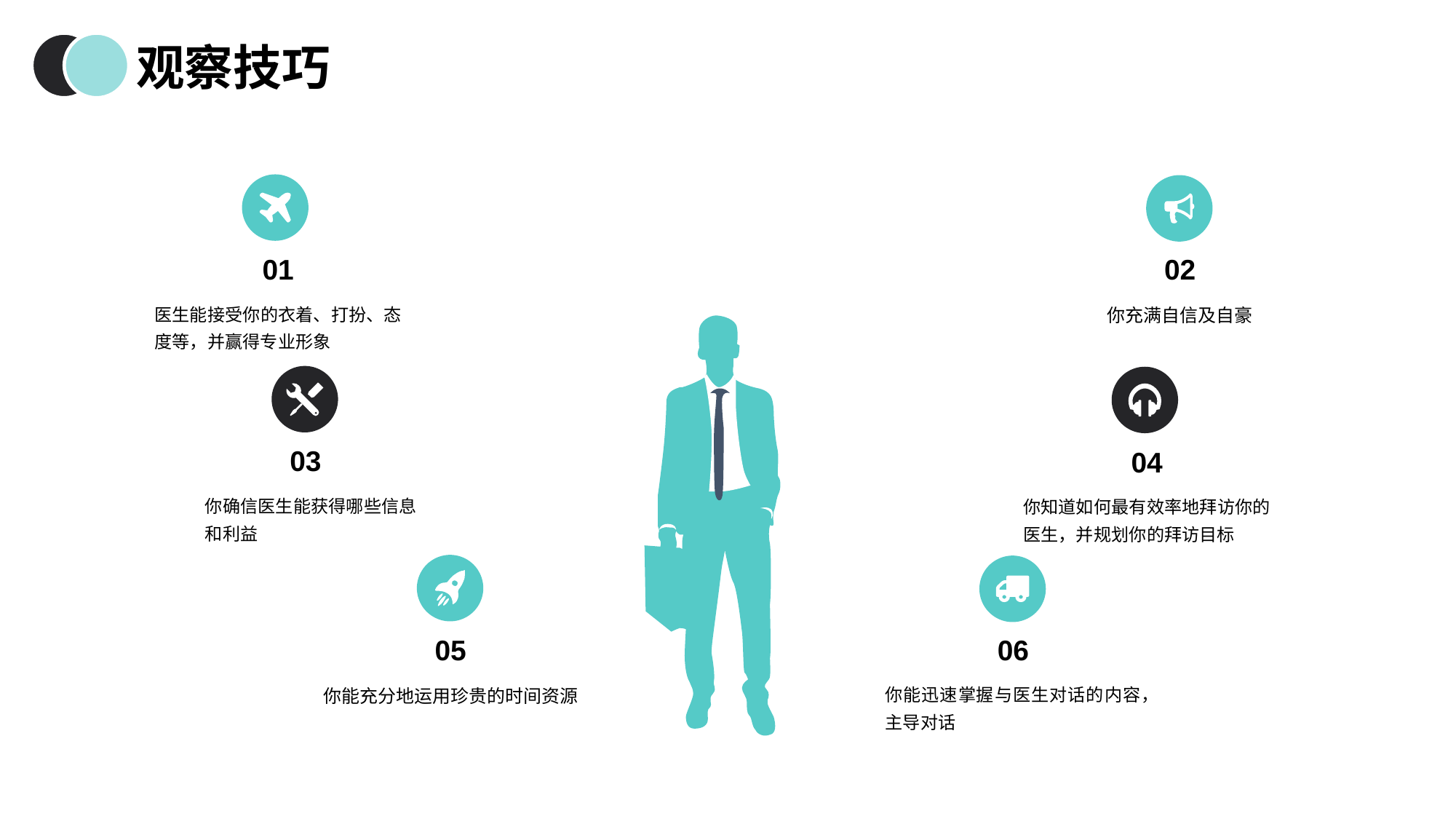

观察技巧

01
02
医生能接受你的衣着、打扮、态度等，并赢得专业形象
你充满自信及自豪

03
04
你确信医生能获得哪些信息和利益
你知道如何最有效率地拜访你的医生，并规划你的拜访目标

05
06
你能充分地运用珍贵的时间资源
你能迅速掌握与医生对话的内容，主导对话